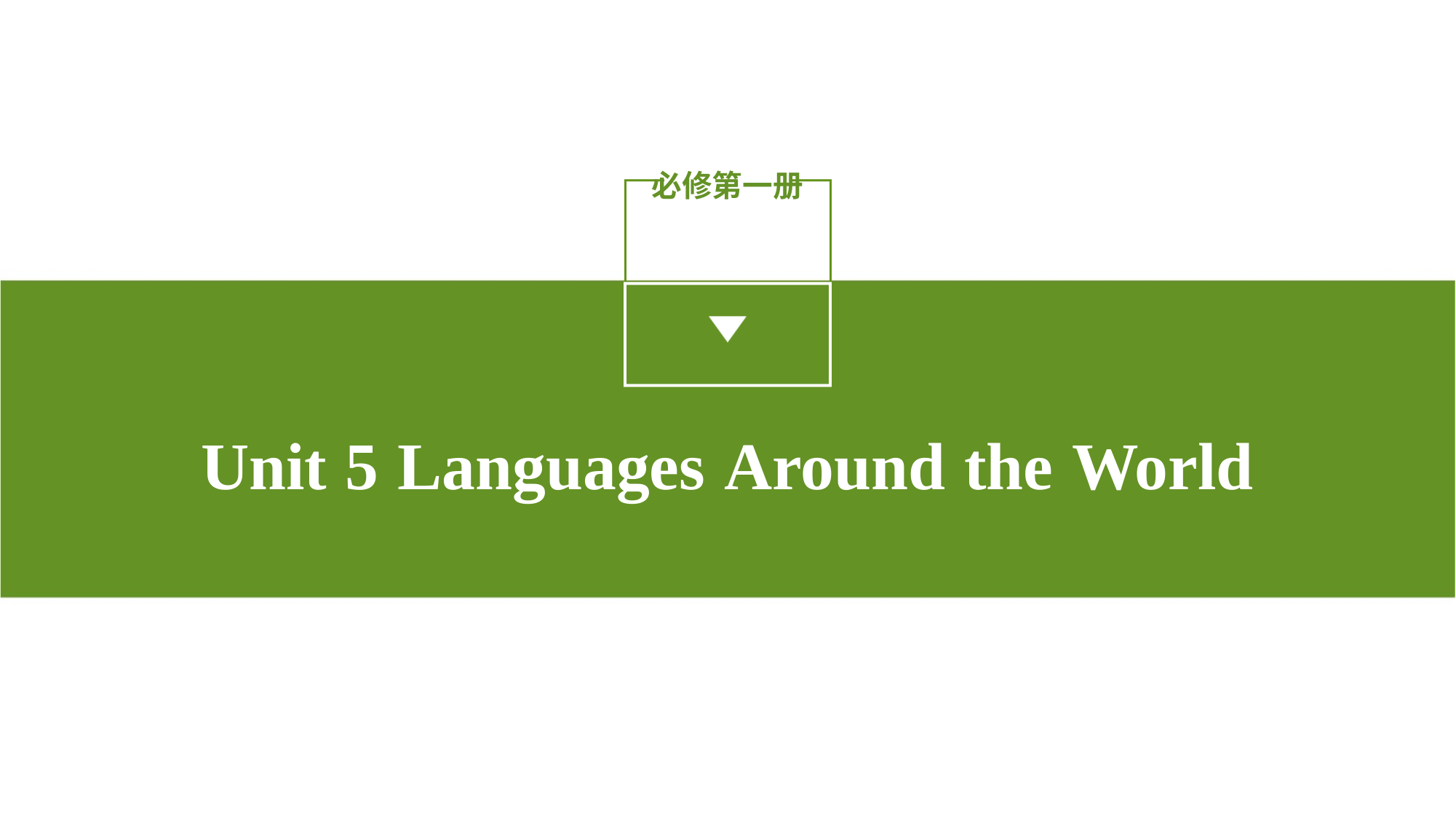

必修第一册
Unit 5 Languages Around the World